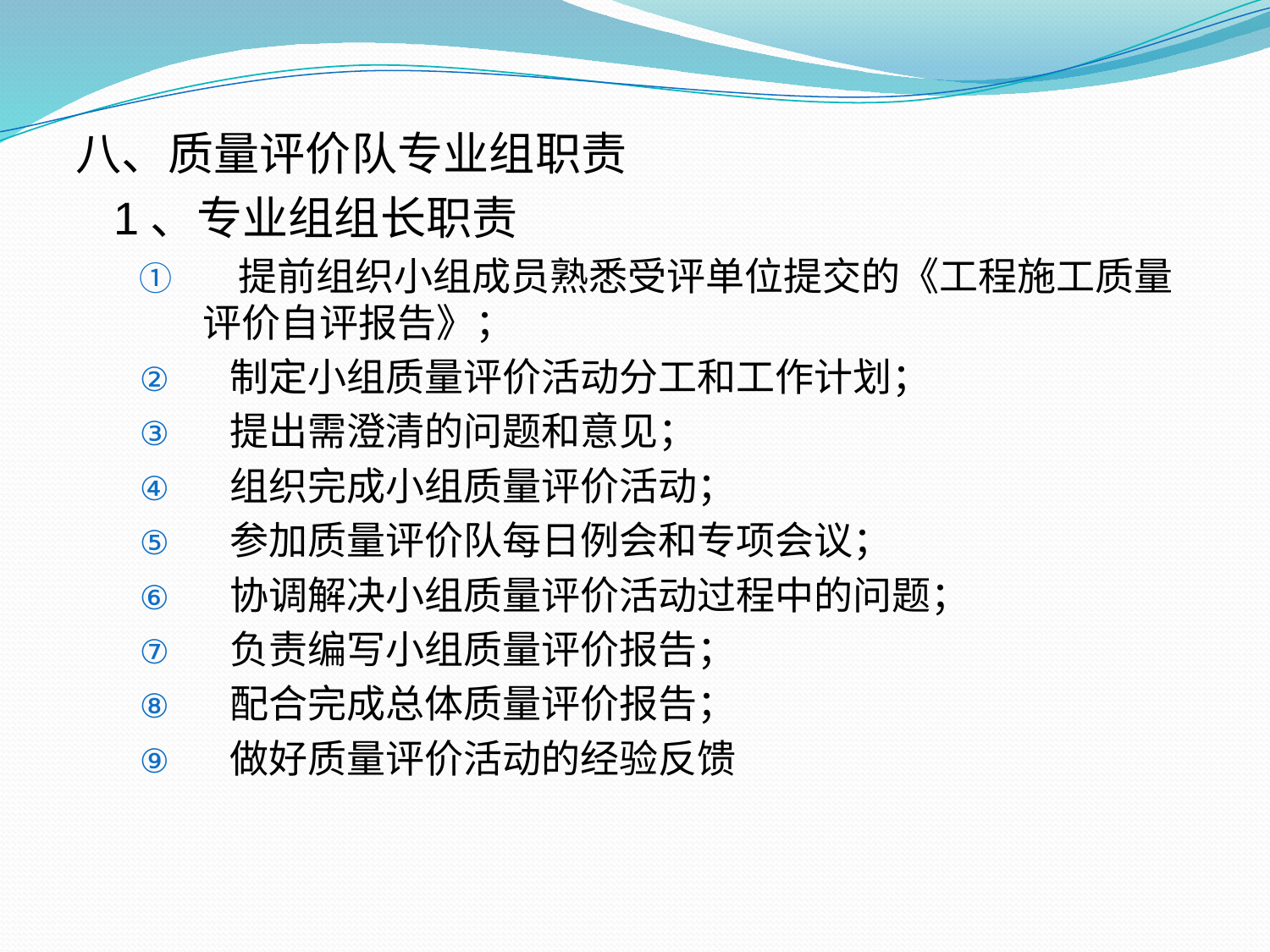

八、质量评价队专业组职责
   1、专业组组长职责
   提前组织小组成员熟悉受评单位提交的《工程施工质量评价自评报告》；
  制定小组质量评价活动分工和工作计划；
  提出需澄清的问题和意见；
  组织完成小组质量评价活动；
  参加质量评价队每日例会和专项会议；
  协调解决小组质量评价活动过程中的问题；
  负责编写小组质量评价报告；
  配合完成总体质量评价报告；
  做好质量评价活动的经验反馈